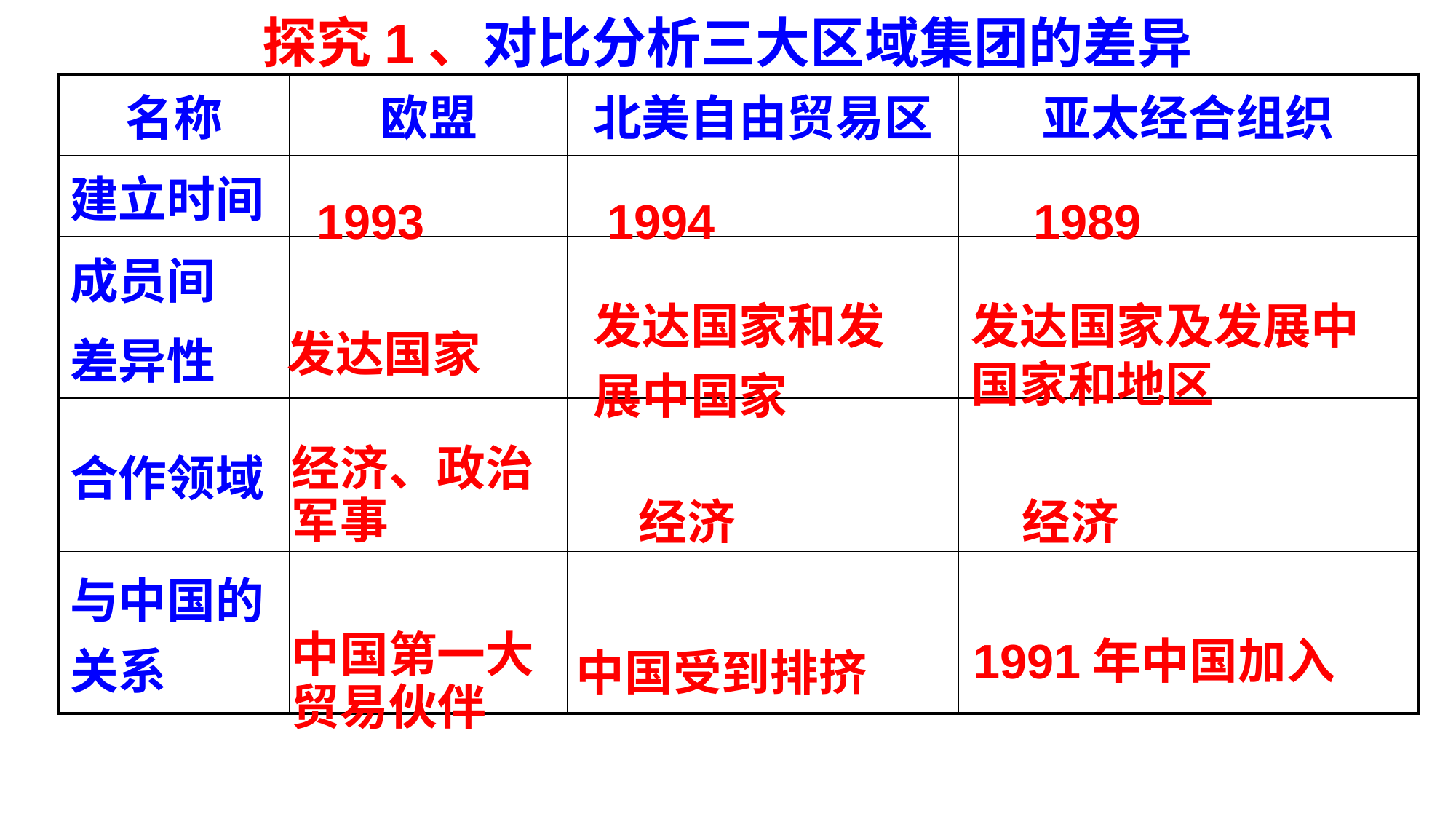

探究1、对比分析三大区域集团的差异
| 名称 | 欧盟 | 北美自由贸易区 | 亚太经合组织 |
| --- | --- | --- | --- |
| 建立时间 |  |  |  |
| 成员间 差异性 |  |  |  |
| 合作领域 |  |  |  |
| 与中国的关系 |  |  |  |

 1993
 1994
1989
发达国家和发展中国家
发达国家及发展中国家和地区
发达国家
经济、政治
军事
经济
经济
中国受到排挤
中国第一大贸易伙伴
1991年中国加入